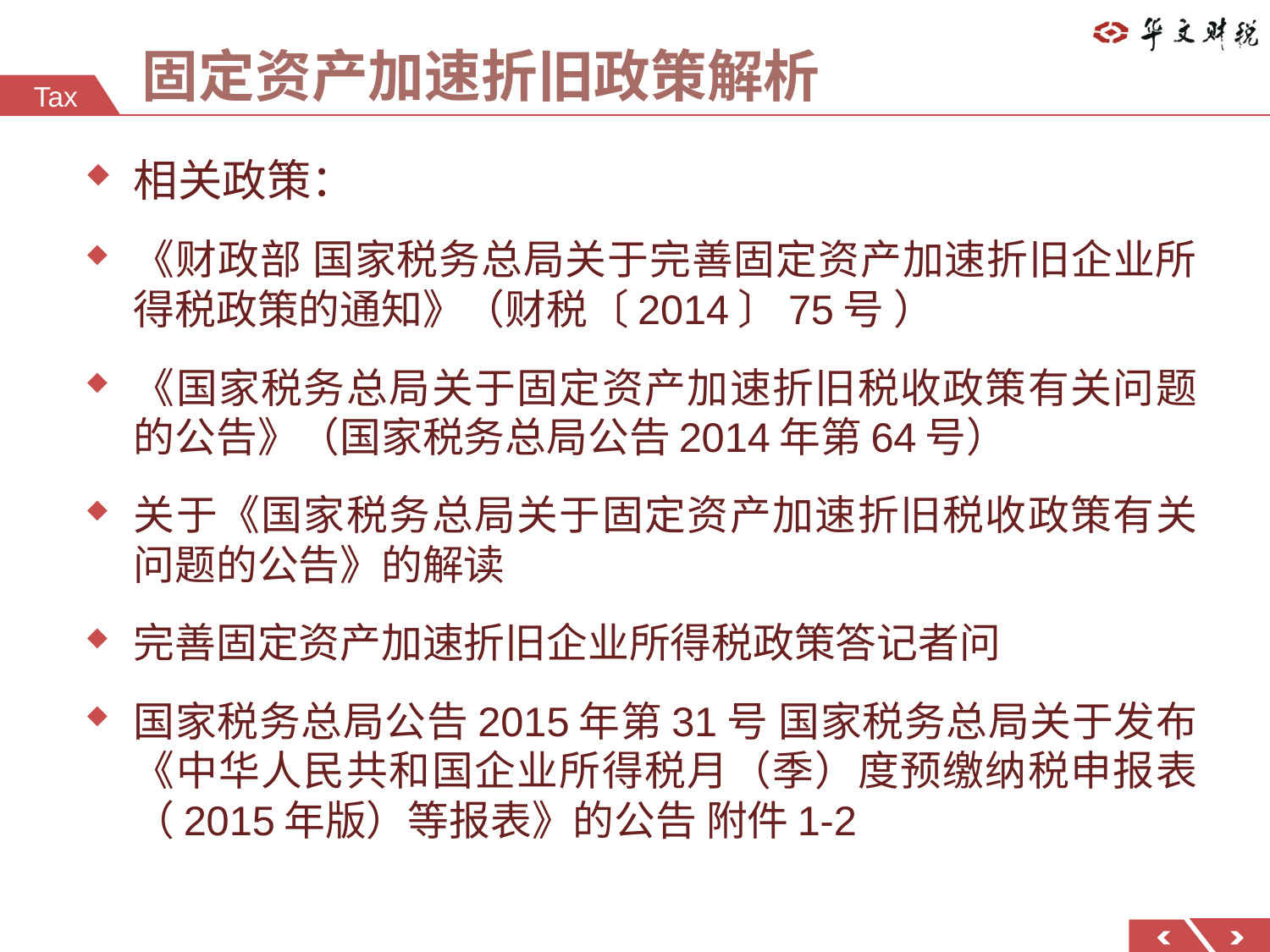

# 固定资产加速折旧政策解析
相关政策：
《财政部 国家税务总局关于完善固定资产加速折旧企业所得税政策的通知》（财税〔2014〕75号 ）
《国家税务总局关于固定资产加速折旧税收政策有关问题的公告》（国家税务总局公告2014年第64号）
关于《国家税务总局关于固定资产加速折旧税收政策有关问题的公告》的解读
完善固定资产加速折旧企业所得税政策答记者问
国家税务总局公告2015年第31号 国家税务总局关于发布《中华人民共和国企业所得税月（季）度预缴纳税申报表（2015年版）等报表》的公告 附件1-2